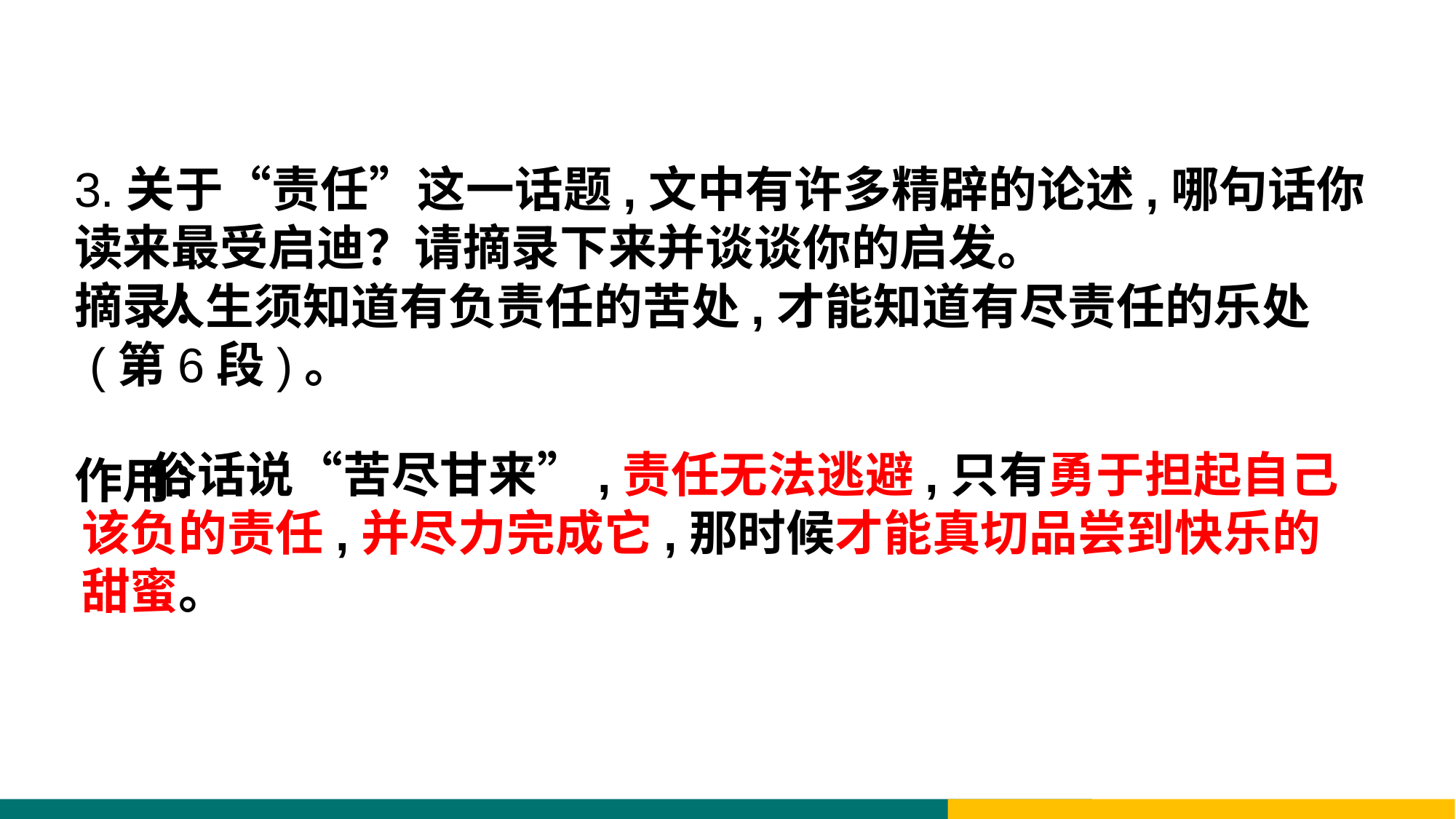

3.关于“责任”这一话题,文中有许多精辟的论述,哪句话你读来最受启迪？请摘录下来并谈谈你的启发。
摘录：

作用：
     人生须知道有负责任的苦处,才能知道有尽责任的乐处(第6段)。
     俗话说“苦尽甘来”,责任无法逃避,只有勇于担起自己该负的责任,并尽力完成它,那时候才能真切品尝到快乐的甜蜜。